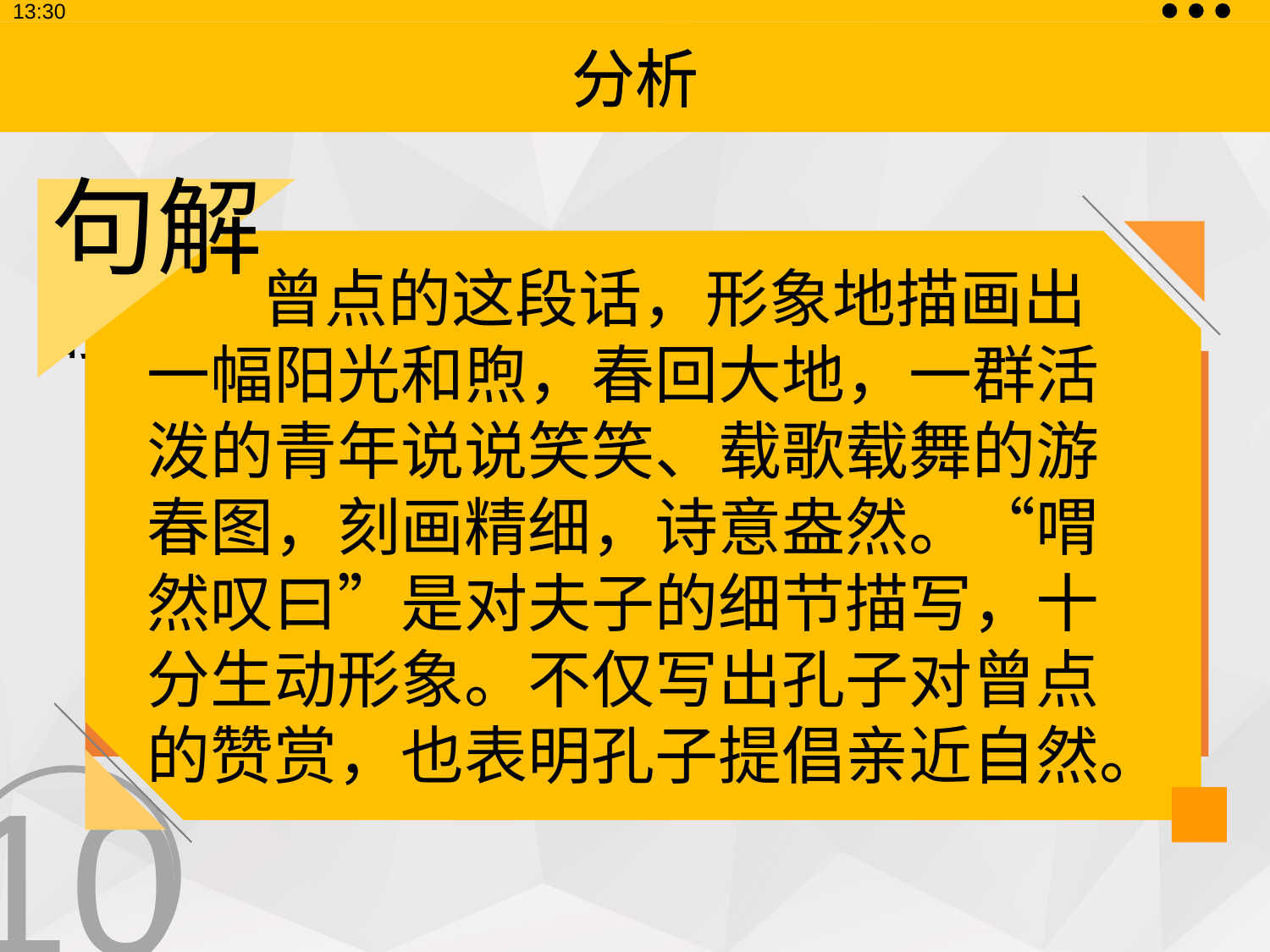

13:30

分析
分析

句解

       曾点的这段话，形象地描画出一幅阳光和煦，春回大地，一群活泼的青年说说笑笑、载歌载舞的游春图，刻画精细，诗意盎然。“喟然叹曰”是对夫子的细节描写，十分生动形象。不仅写出孔子对曾点的赞赏，也表明孔子提倡亲近自然。

翻译
TRANSLATION
       （曾点）说：“到了暮春三月，春天的衣服已经做好了（穿上），五六个成年人，六七个少年，在沂水洗澡，在舞雩台上吹风，（然后）唱着歌回家。”孔夫子叹了口气说：“我赞赏曾点说的啊！”
10